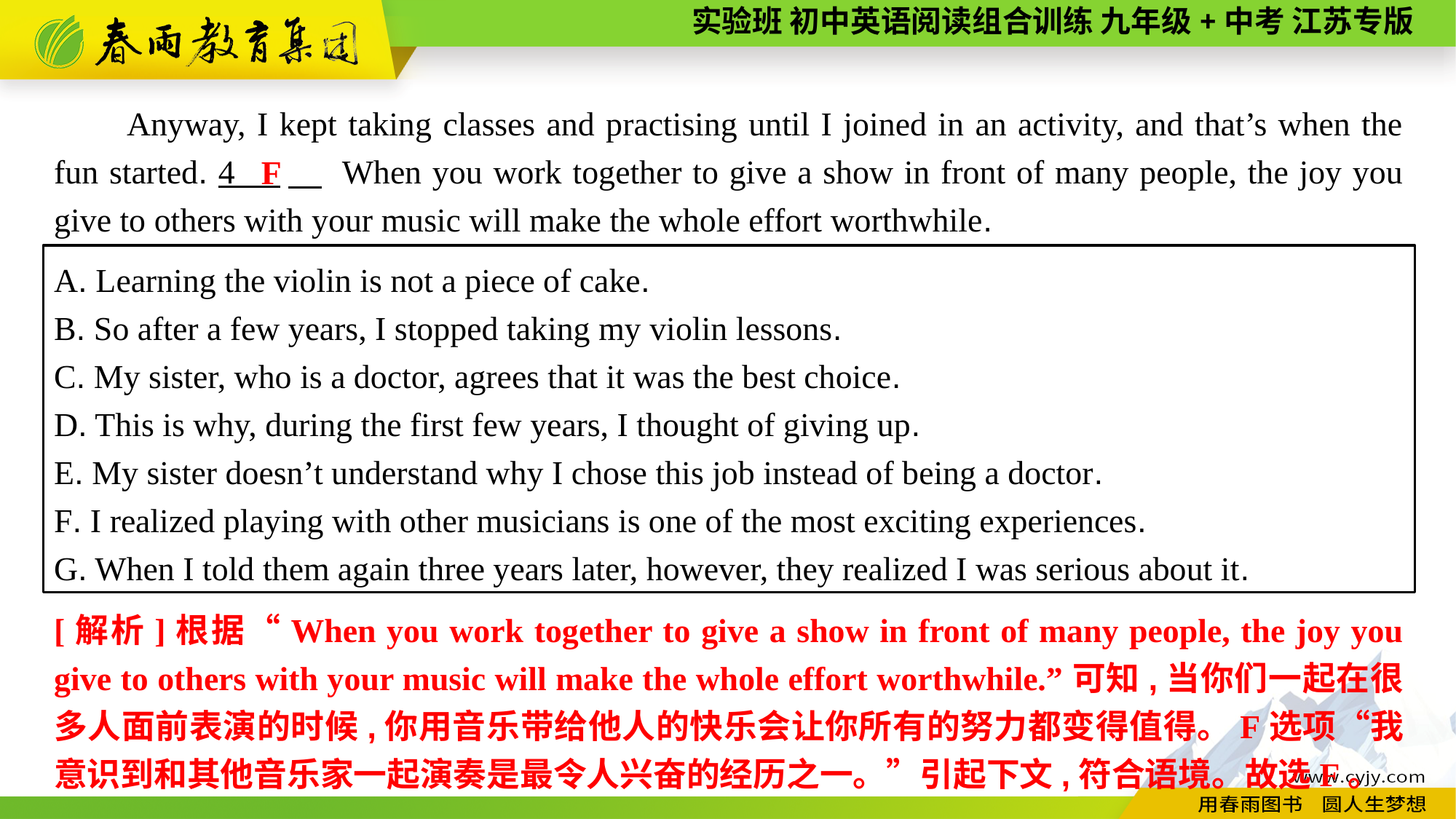

Anyway, I kept taking classes and practising until I joined in an activity, and that’s when the fun started. 4    　 When you work together to give a show in front of many people, the joy you give to others with your music will make the whole effort worthwhile.
F
A. Learning the violin is not a piece of cake.
B. So after a few years, I stopped taking my violin lessons.
C. My sister, who is a doctor, agrees that it was the best choice.
D. This is why, during the first few years, I thought of giving up.
E. My sister doesn’t understand why I chose this job instead of being a doctor.
F. I realized playing with other musicians is one of the most exciting experiences.
G. When I told them again three years later, however, they realized I was serious about it.
[解析]根据“When you work together to give a show in front of many people, the joy you give to others with your music will make the whole effort worthwhile.”可知,当你们一起在很多人面前表演的时候,你用音乐带给他人的快乐会让你所有的努力都变得值得。F选项“我意识到和其他音乐家一起演奏是最令人兴奋的经历之一。”引起下文,符合语境。故选F。